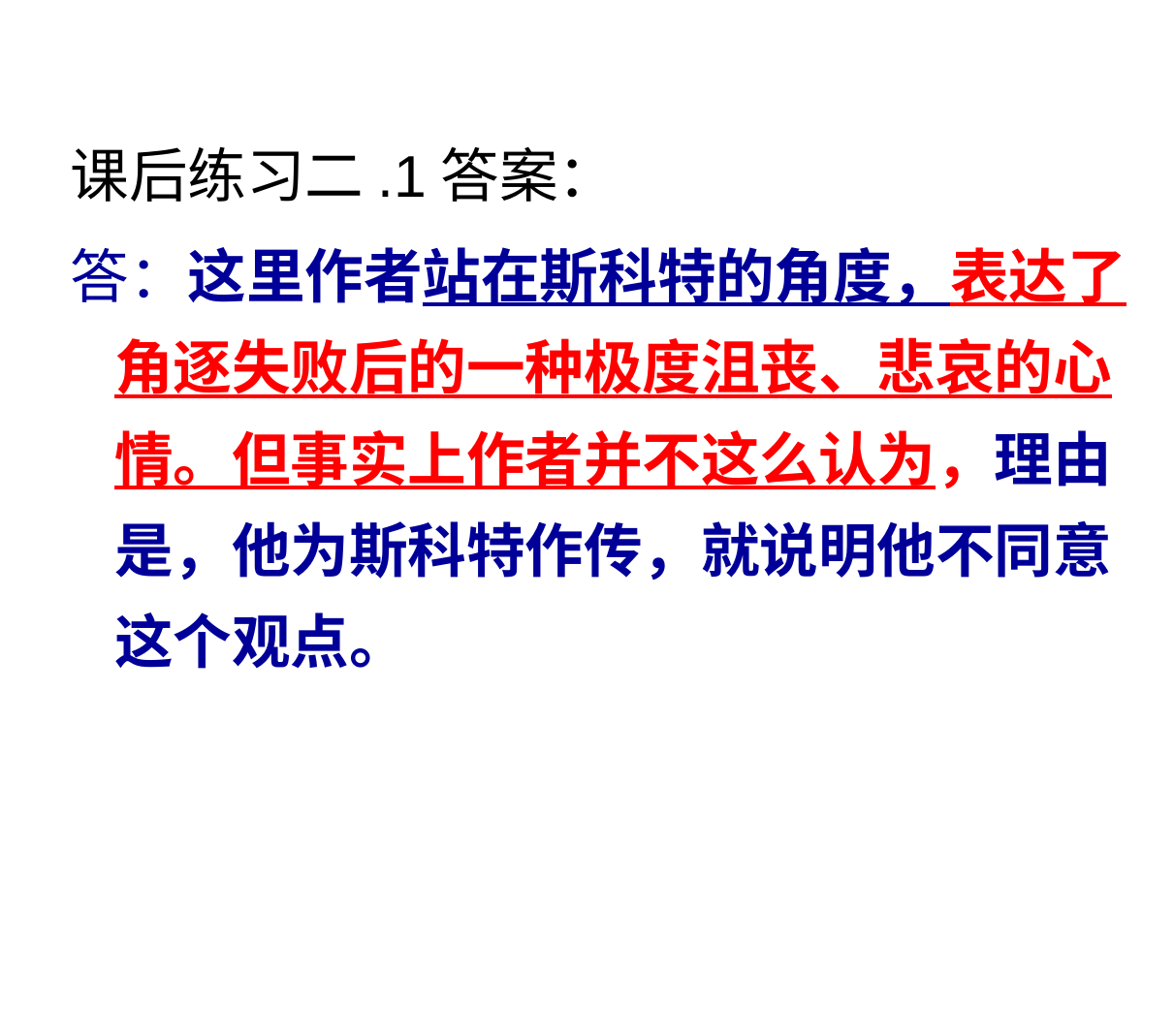

课后练习二.1答案：
答：这里作者站在斯科特的角度，表达了角逐失败后的一种极度沮丧、悲哀的心情。但事实上作者并不这么认为，理由是，他为斯科特作传，就说明他不同意这个观点。